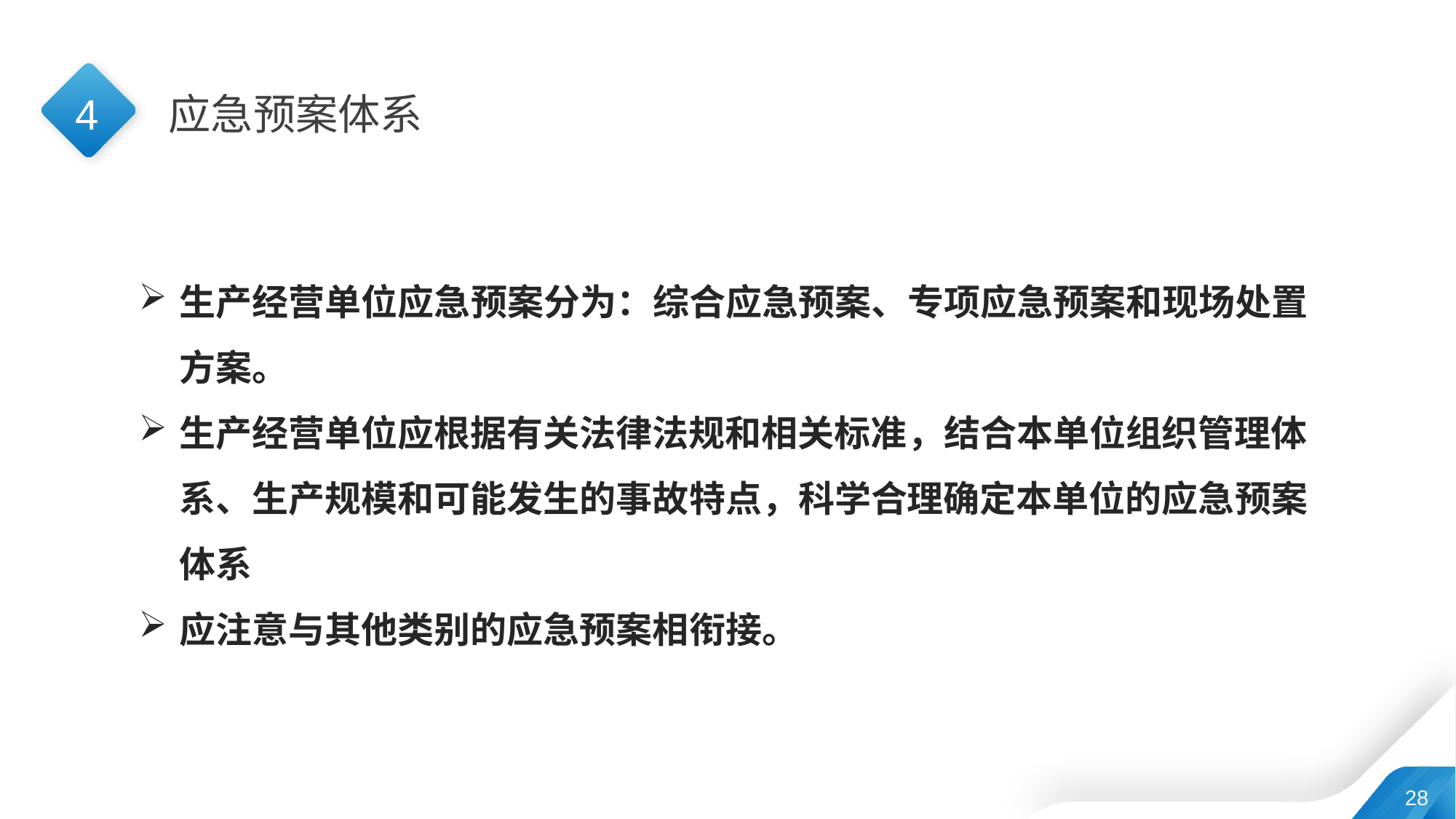

4
应急预案体系
生产经营单位应急预案分为：综合应急预案、专项应急预案和现场处置方案。
生产经营单位应根据有关法律法规和相关标准，结合本单位组织管理体系、生产规模和可能发生的事故特点，科学合理确定本单位的应急预案体系
应注意与其他类别的应急预案相衔接。